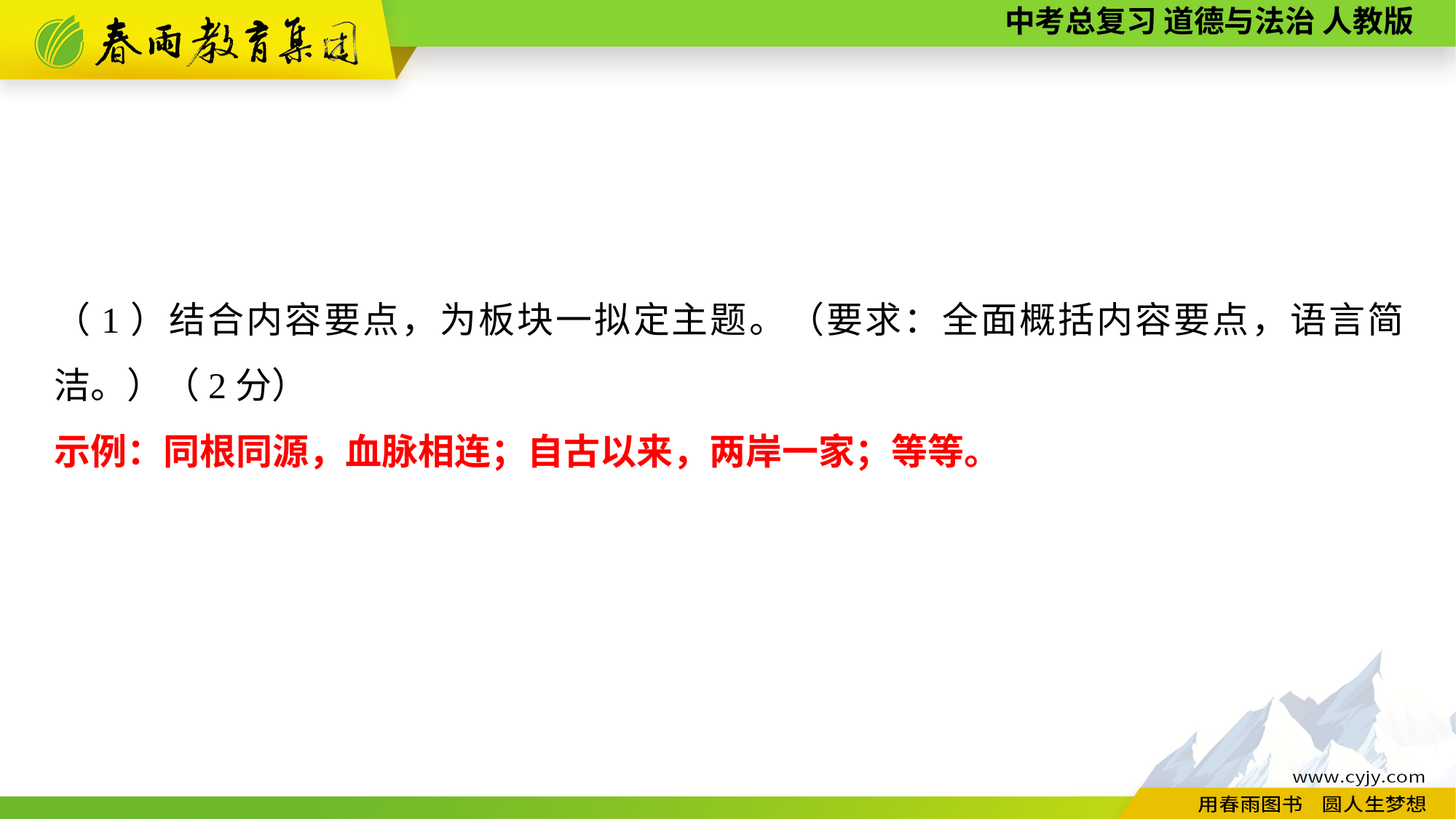

（1）结合内容要点，为板块一拟定主题。（要求：全面概括内容要点，语言简洁。）（2分）
示例：同根同源，血脉相连；自古以来，两岸一家；等等。